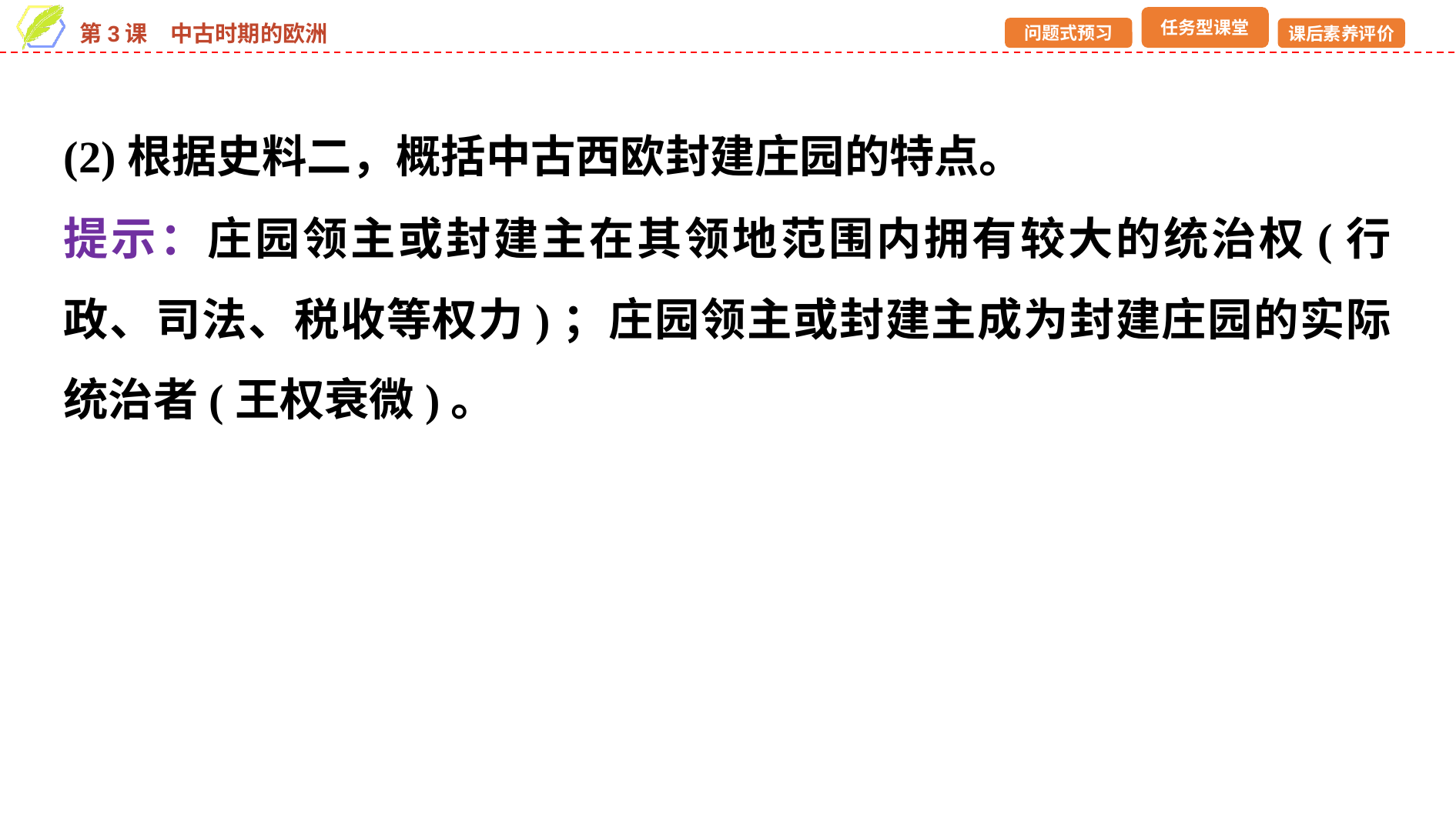

(2)根据史料二，概括中古西欧封建庄园的特点。
提示：庄园领主或封建主在其领地范围内拥有较大的统治权(行政、司法、税收等权力)；庄园领主或封建主成为封建庄园的实际统治者(王权衰微)。